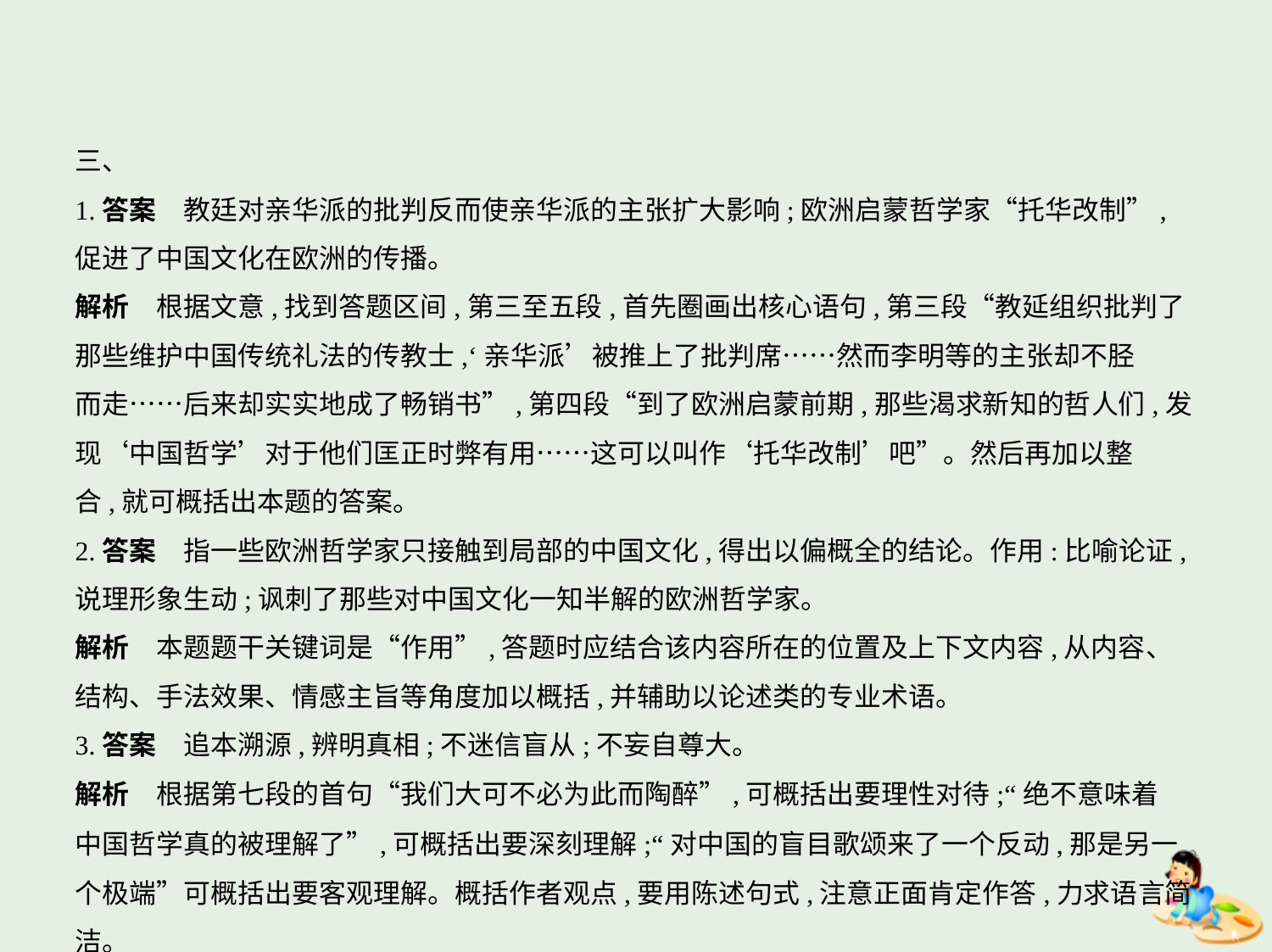

三、
1.答案　教廷对亲华派的批判反而使亲华派的主张扩大影响;欧洲启蒙哲学家“托华改制”,
促进了中国文化在欧洲的传播。
解析　根据文意,找到答题区间,第三至五段,首先圈画出核心语句,第三段“教延组织批判了
那些维护中国传统礼法的传教士,‘亲华派’被推上了批判席……然而李明等的主张却不胫
而走……后来却实实地成了畅销书”,第四段“到了欧洲启蒙前期,那些渴求新知的哲人们,发
现‘中国哲学’对于他们匡正时弊有用……这可以叫作‘托华改制’吧”。然后再加以整
合,就可概括出本题的答案。
2.答案　指一些欧洲哲学家只接触到局部的中国文化,得出以偏概全的结论。作用:比喻论证,
说理形象生动;讽刺了那些对中国文化一知半解的欧洲哲学家。
解析　本题题干关键词是“作用”,答题时应结合该内容所在的位置及上下文内容,从内容、
结构、手法效果、情感主旨等角度加以概括,并辅助以论述类的专业术语。
3.答案　追本溯源,辨明真相;不迷信盲从;不妄自尊大。
解析　根据第七段的首句“我们大可不必为此而陶醉”,可概括出要理性对待;“绝不意味着
中国哲学真的被理解了”,可概括出要深刻理解;“对中国的盲目歌颂来了一个反动,那是另一
个极端”可概括出要客观理解。概括作者观点,要用陈述句式,注意正面肯定作答,力求语言简洁。